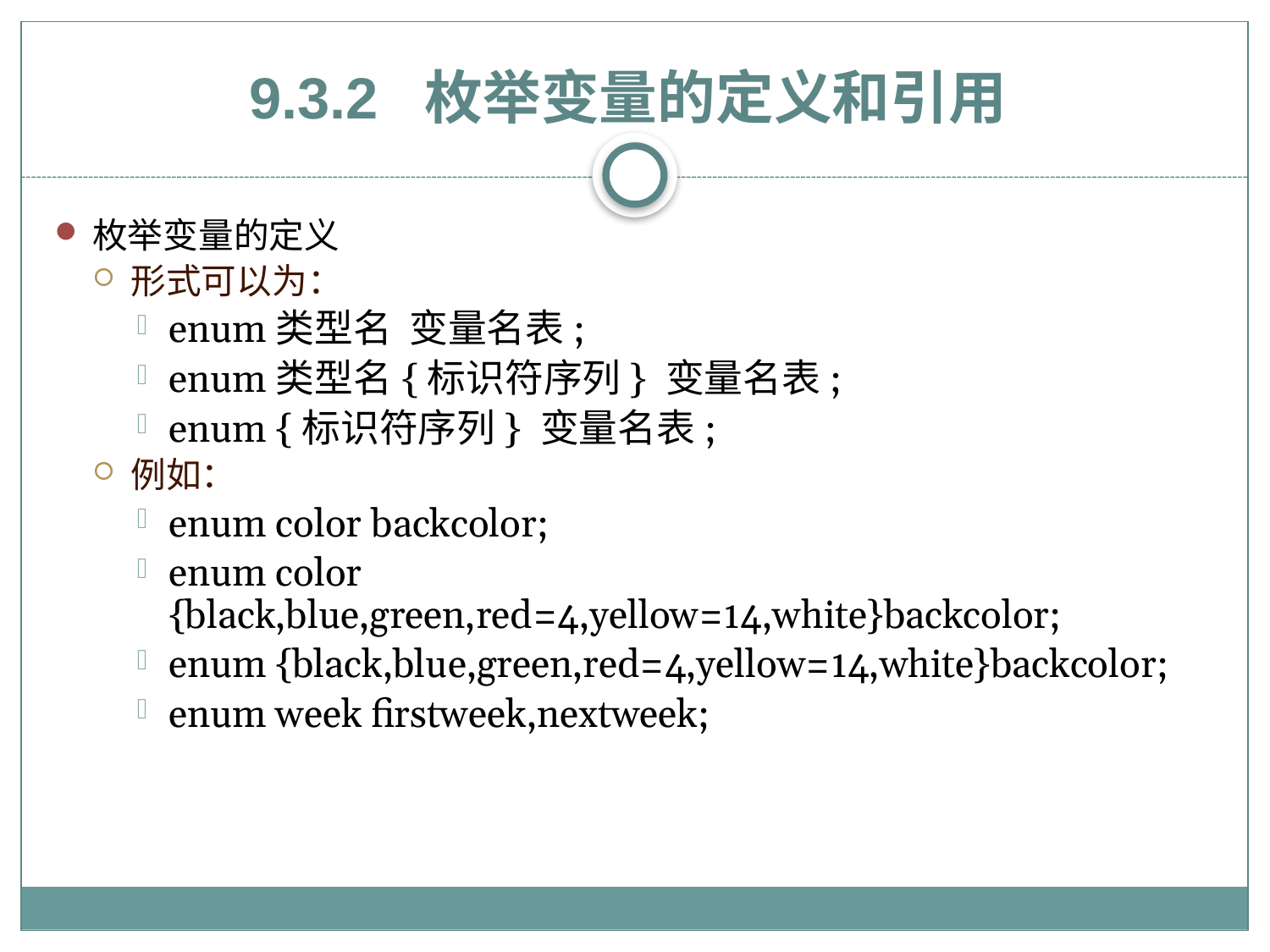

# 9.3.2  枚举变量的定义和引用
枚举变量的定义
形式可以为：
enum类型名  变量名表;
enum类型名{标识符序列} 变量名表;
enum {标识符序列} 变量名表;
例如：
enum color backcolor;
enum color {black,blue,green,red=4,yellow=14,white}backcolor;
enum {black,blue,green,red=4,yellow=14,white}backcolor;
enum week firstweek,nextweek;